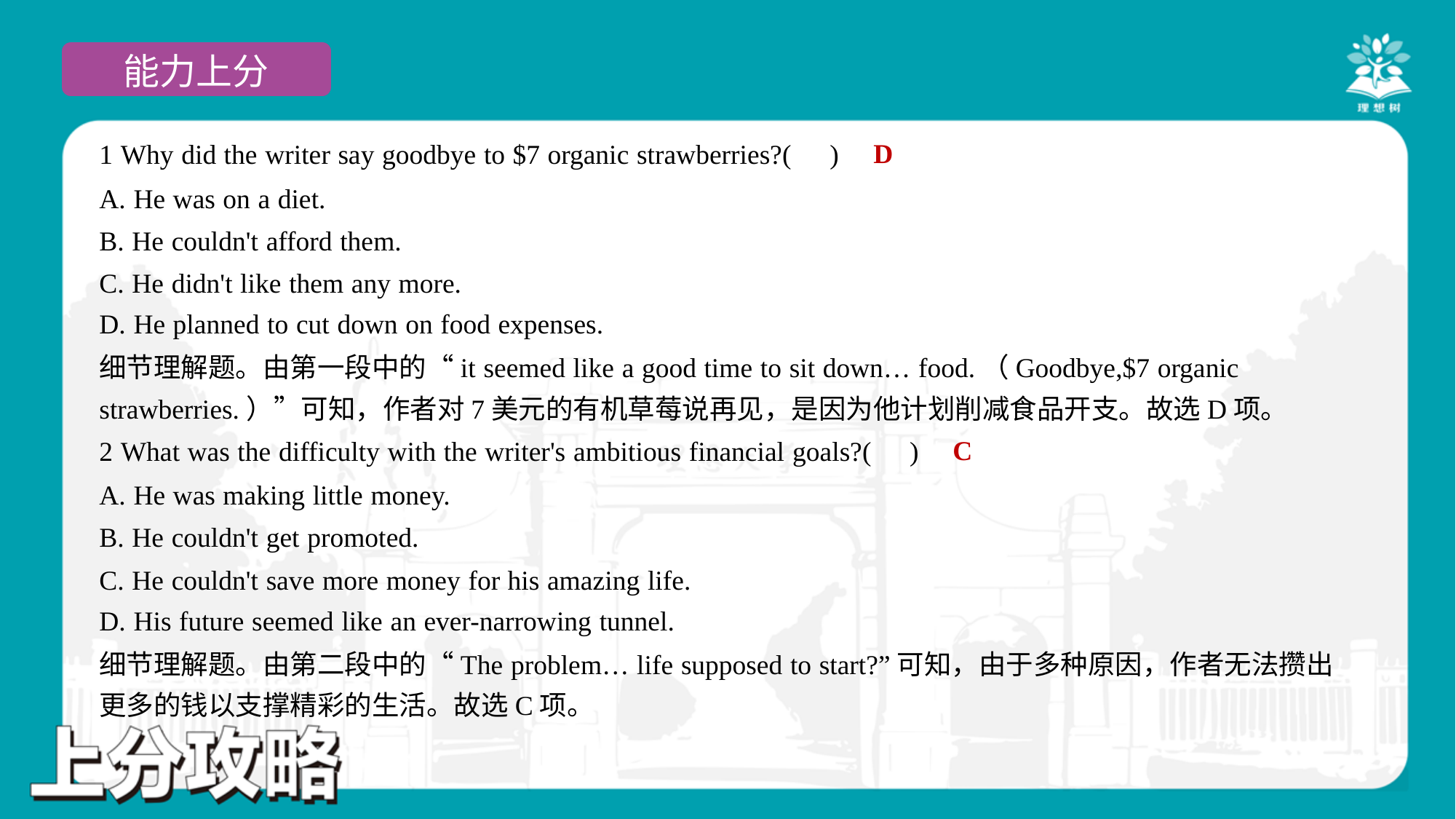

D
1 Why did the writer say goodbye to $7 organic strawberries?(     )
A. He was on a diet.
B. He couldn't afford them.
C. He didn't like them any more.
D. He planned to cut down on food expenses.
细节理解题。由第一段中的“it seemed like a good time to sit down… food.（Goodbye,$7 organic
strawberries.）”可知，作者对7美元的有机草莓说再见，是因为他计划削减食品开支。故选D项。
C
2 What was the difficulty with the writer's ambitious financial goals?(     )
A. He was making little money.
B. He couldn't get promoted.
C. He couldn't save more money for his amazing life.
D. His future seemed like an ever-narrowing tunnel.
细节理解题。由第二段中的“The problem… life supposed to start?”可知，由于多种原因，作者无法攒出
更多的钱以支撑精彩的生活。故选C项。